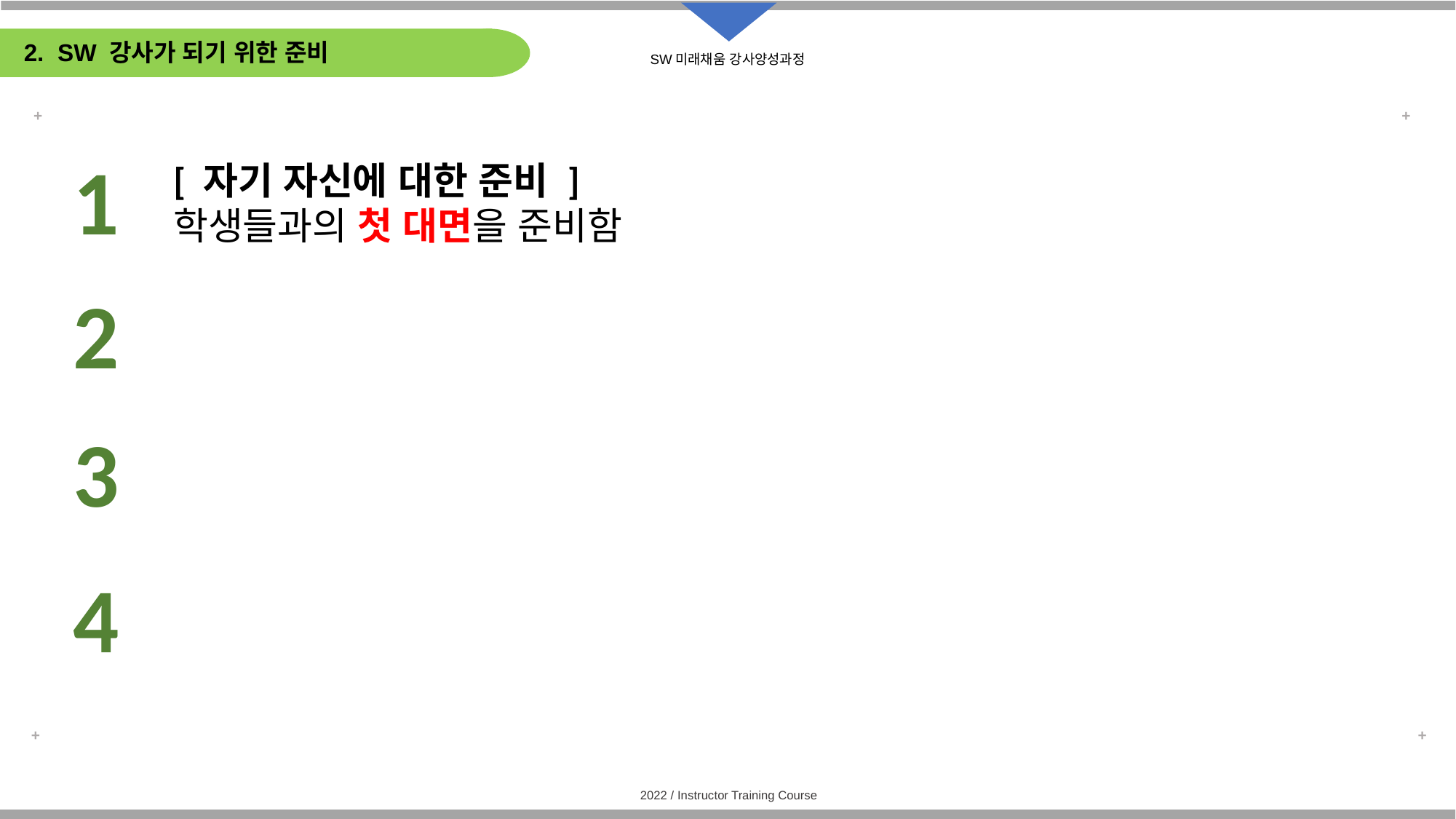

# 2.  SW 강사가 되기 위한 준비
1
[ 자기 자신에 대한 준비 ]
학생들과의 첫 대면을 준비함

[ 용어&개념에 대한 준비 ]
컴퓨터, 최신 IT 관련 용어를 아이들의  눈높이에서 설명할 수 있어야 함

[ 학습도구에 대한 준비 ]
대면 및 비 대면 교육을 위한 컴퓨터&시스템,  코딩 학습을 위한 교구 준비

[ 학습 운영에 대한 준비 ]
학습 중간에 필요한 소소한 이벤트, 피드백 방법
2
3
4